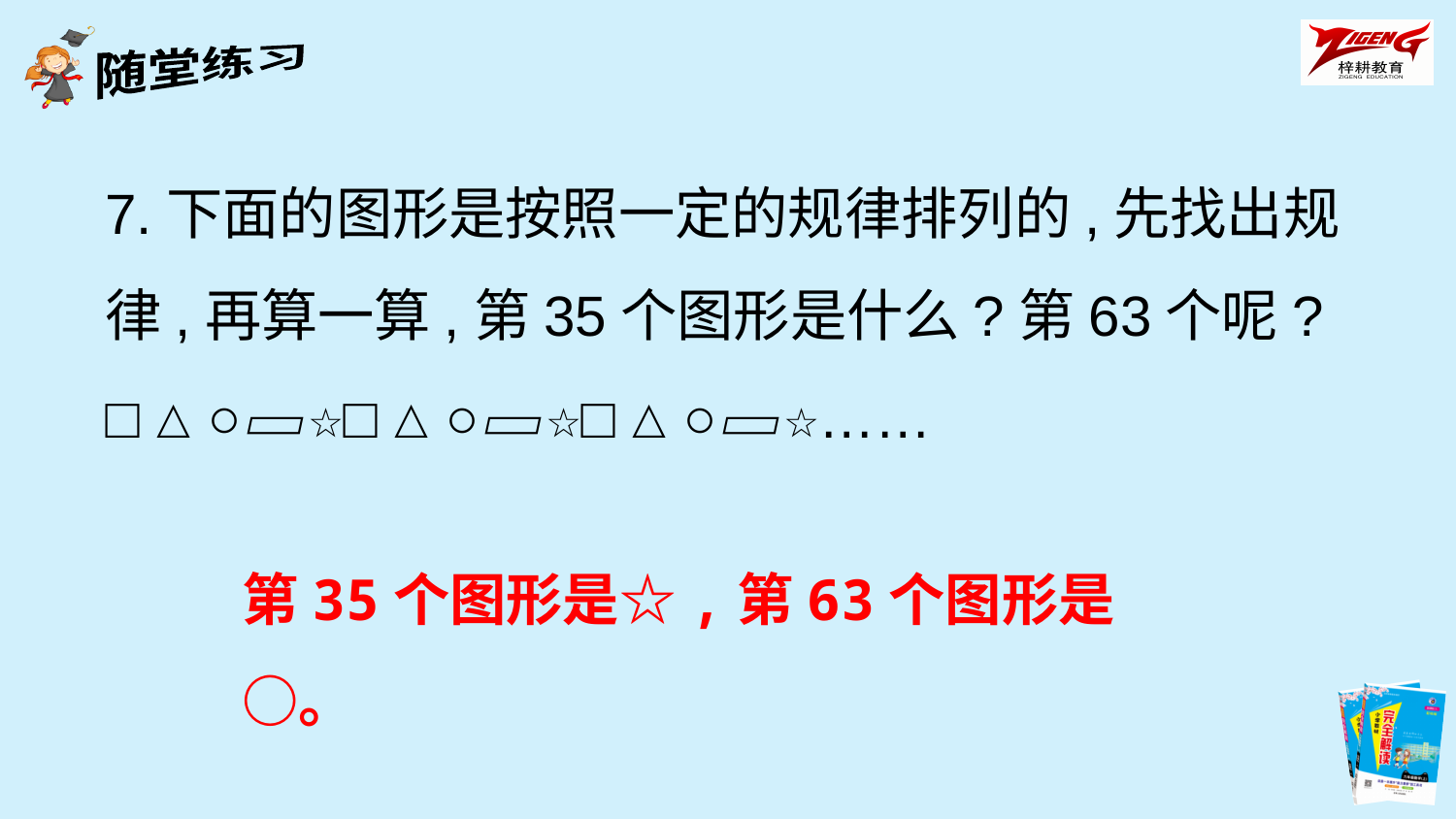

7.下面的图形是按照一定的规律排列的,先找出规律,再算一算,第35个图形是什么?第63个呢?
□△○▱☆□△○▱☆□△○▱☆……
第35个图形是☆,第63个图形是○。